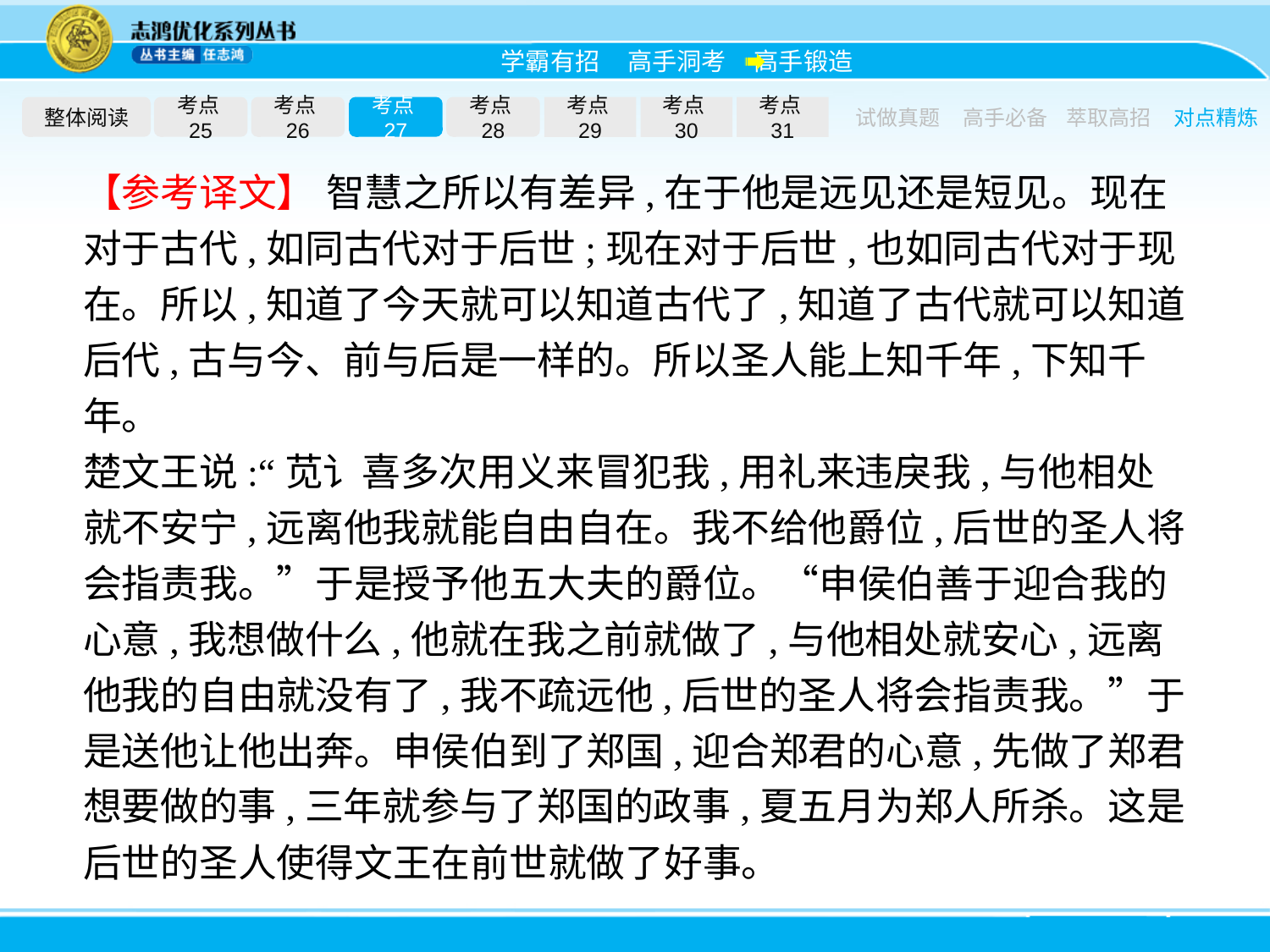

整体阅读
考点25
考点26
考点27
考点28
考点29
考点30
考点31
试做真题
高手必备
萃取高招
对点精炼
【参考译文】 智慧之所以有差异,在于他是远见还是短见。现在对于古代,如同古代对于后世;现在对于后世,也如同古代对于现在。所以,知道了今天就可以知道古代了,知道了古代就可以知道后代,古与今、前与后是一样的。所以圣人能上知千年,下知千年。
楚文王说:“苋讠喜多次用义来冒犯我,用礼来违戾我,与他相处就不安宁,远离他我就能自由自在。我不给他爵位,后世的圣人将会指责我。”于是授予他五大夫的爵位。“申侯伯善于迎合我的心意,我想做什么,他就在我之前就做了,与他相处就安心,远离他我的自由就没有了,我不疏远他,后世的圣人将会指责我。”于是送他让他出奔。申侯伯到了郑国,迎合郑君的心意,先做了郑君想要做的事,三年就参与了郑国的政事,夏五月为郑人所杀。这是后世的圣人使得文王在前世就做了好事。